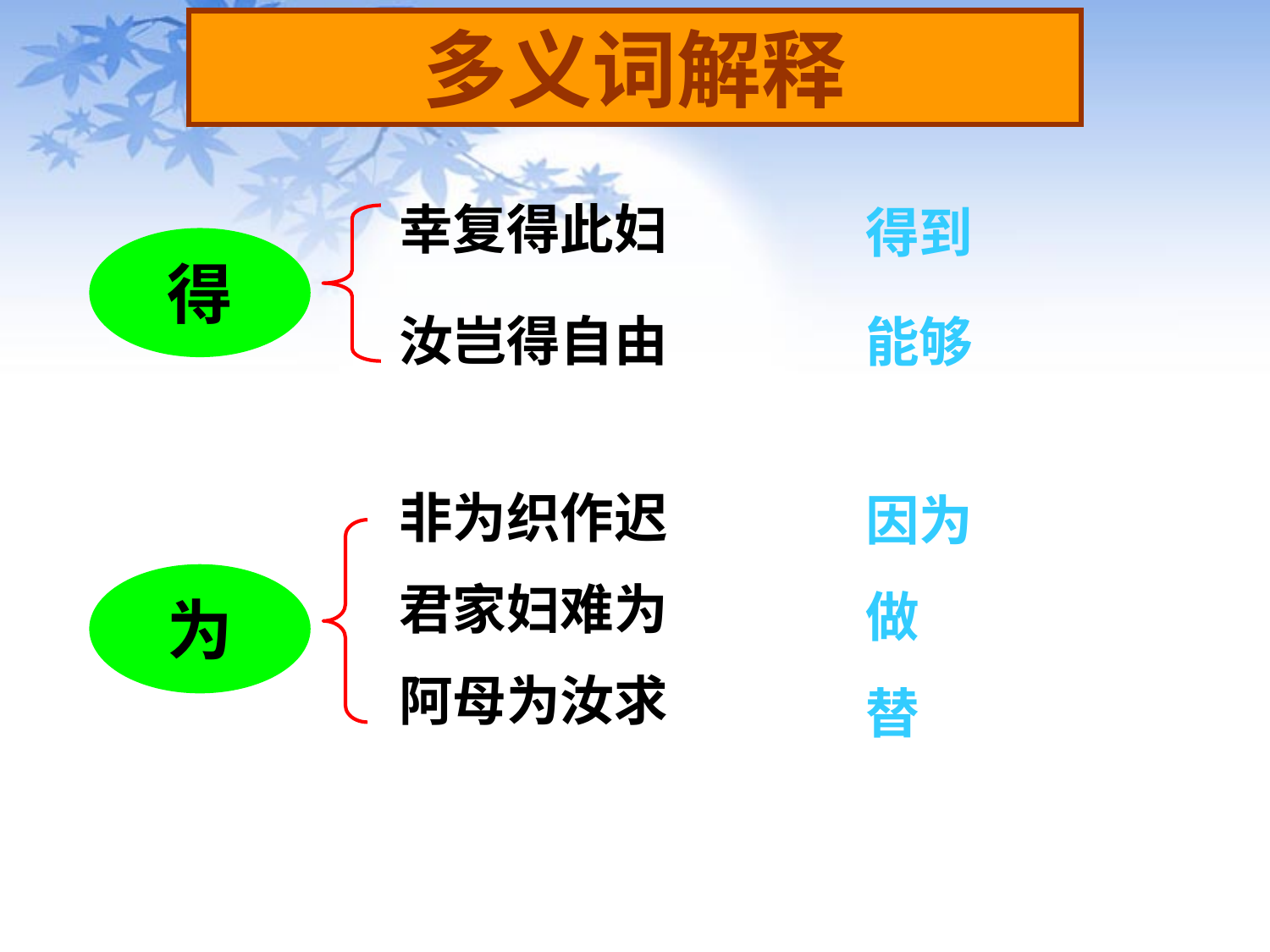

多义词解释
幸复得此妇
汝岂得自由
得到

得
能够
非为织作迟
君家妇难为
阿母为汝求
因为

为
做
替